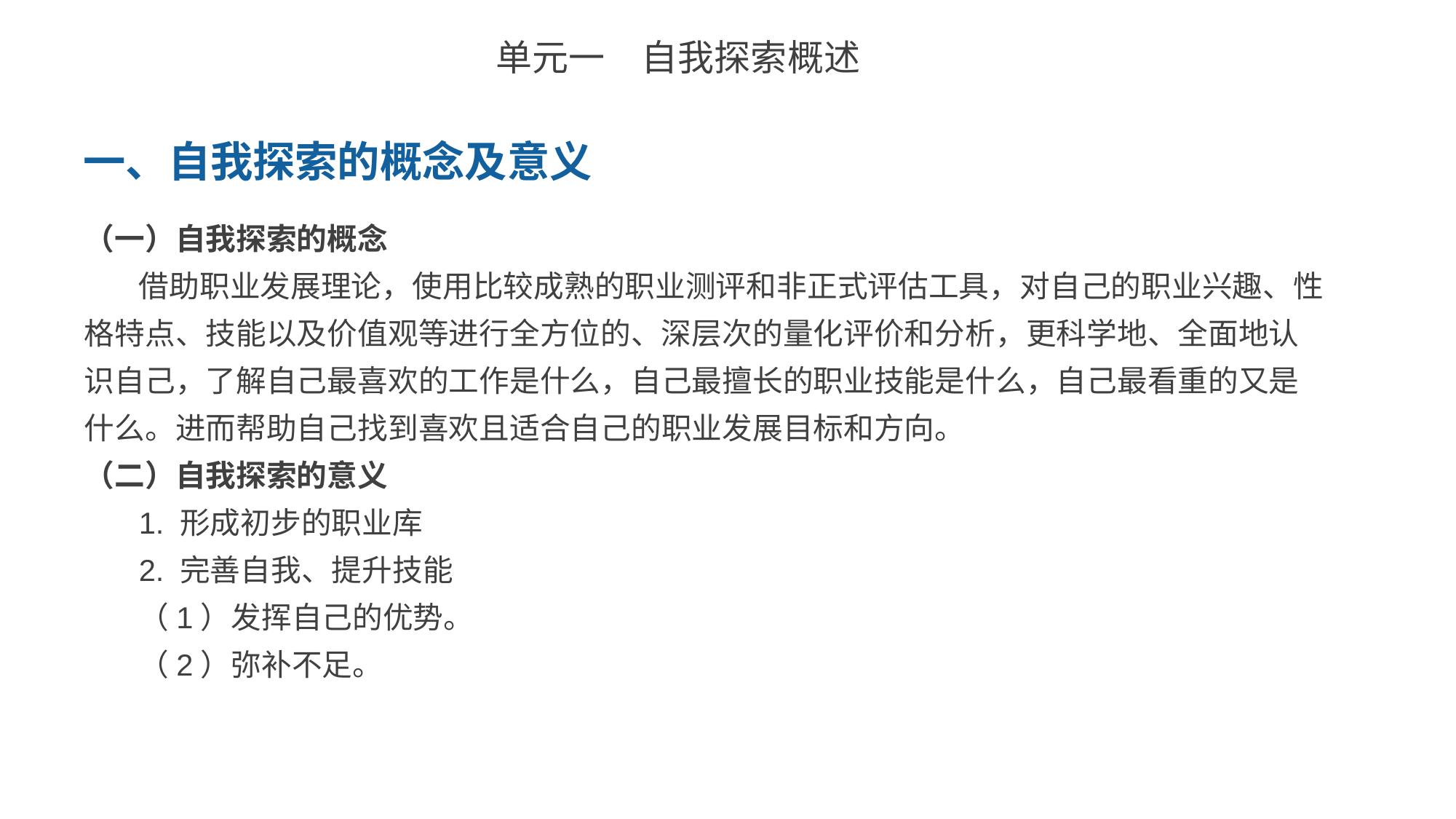

单元一　自我探索概述
一、自我探索的概念及意义
（一）自我探索的概念
借助职业发展理论，使用比较成熟的职业测评和非正式评估工具，对自己的职业兴趣、性格特点、技能以及价值观等进行全方位的、深层次的量化评价和分析，更科学地、全面地认识自己，了解自己最喜欢的工作是什么，自己最擅长的职业技能是什么，自己最看重的又是什么。进而帮助自己找到喜欢且适合自己的职业发展目标和方向。
（二）自我探索的意义
1. 形成初步的职业库
2. 完善自我、提升技能
（1）发挥自己的优势。
（2）弥补不足。